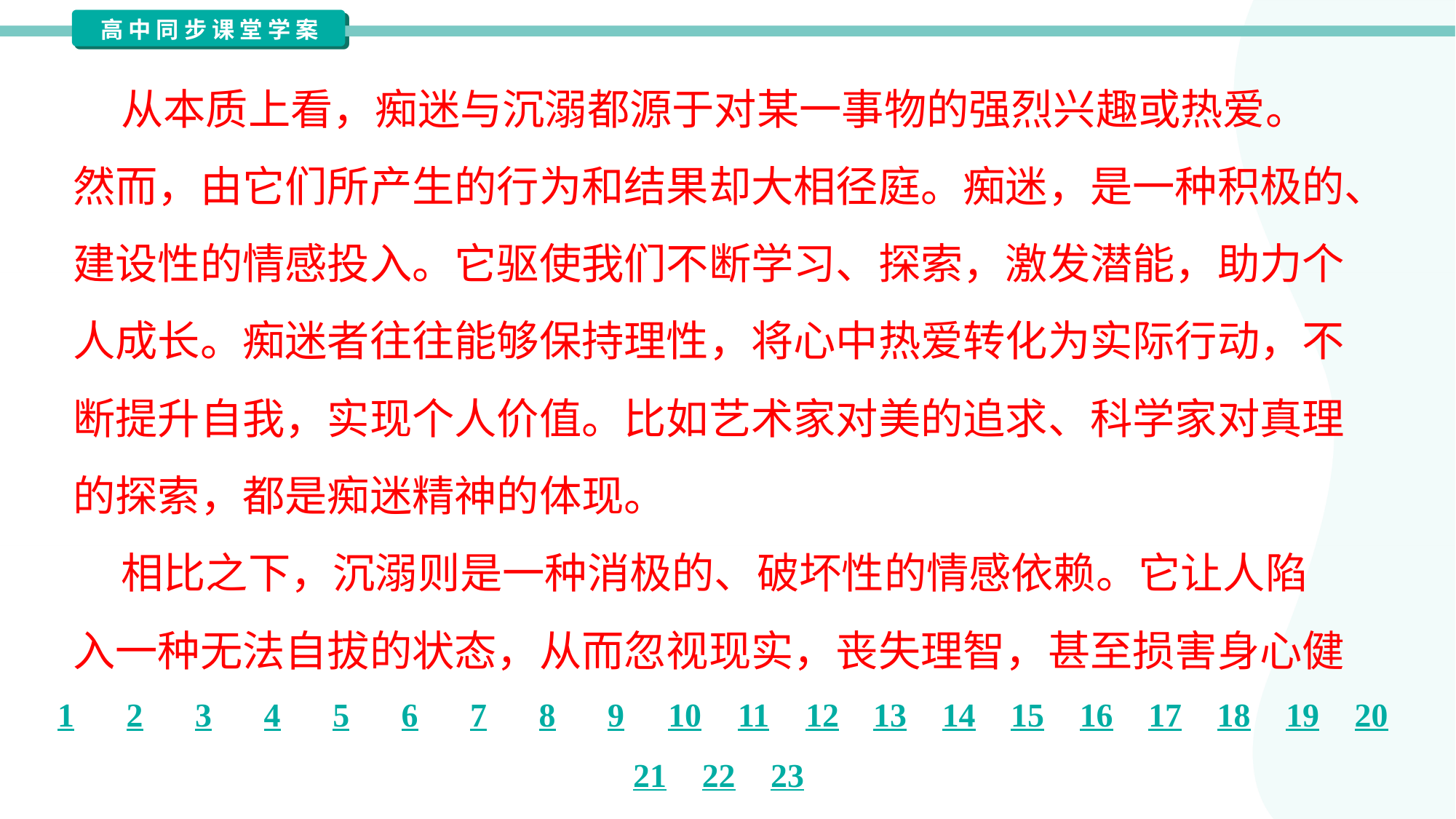

从本质上看，痴迷与沉溺都源于对某一事物的强烈兴趣或热爱。
然而，由它们所产生的行为和结果却大相径庭。痴迷，是一种积极的、
建设性的情感投入。它驱使我们不断学习、探索，激发潜能，助力个
人成长。痴迷者往往能够保持理性，将心中热爱转化为实际行动，不
断提升自我，实现个人价值。比如艺术家对美的追求、科学家对真理
的探索，都是痴迷精神的体现。
    相比之下，沉溺则是一种消极的、破坏性的情感依赖。它让人陷
入一种无法自拔的状态，从而忽视现实，丧失理智，甚至损害身心健